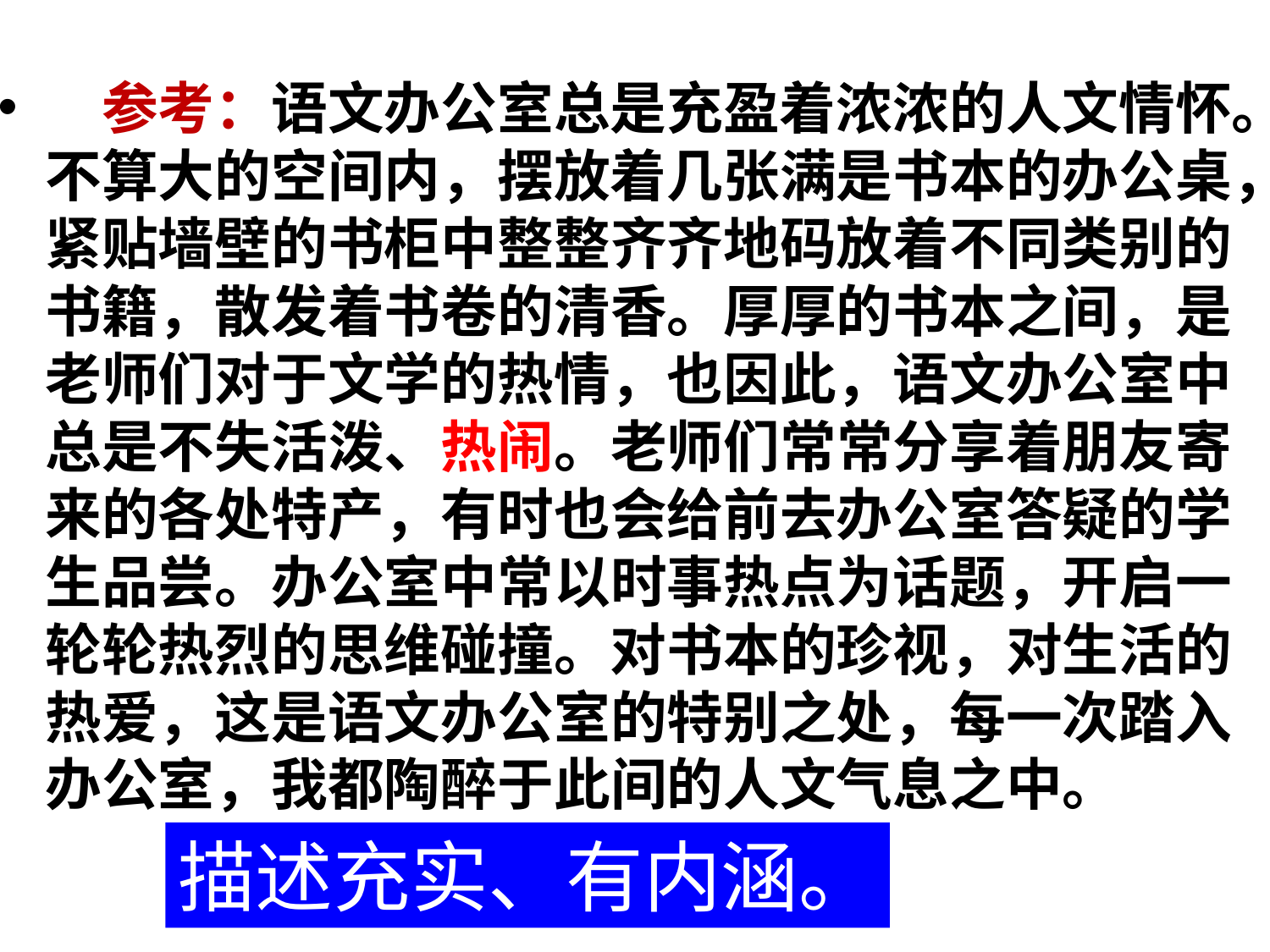

#
　参考：语文办公室总是充盈着浓浓的人文情怀。不算大的空间内，摆放着几张满是书本的办公桌，紧贴墙壁的书柜中整整齐齐地码放着不同类别的书籍，散发着书卷的清香。厚厚的书本之间，是老师们对于文学的热情，也因此，语文办公室中总是不失活泼、热闹。老师们常常分享着朋友寄来的各处特产，有时也会给前去办公室答疑的学生品尝。办公室中常以时事热点为话题，开启一轮轮热烈的思维碰撞。对书本的珍视，对生活的热爱，这是语文办公室的特别之处，每一次踏入办公室，我都陶醉于此间的人文气息之中。

描述充实、有内涵。